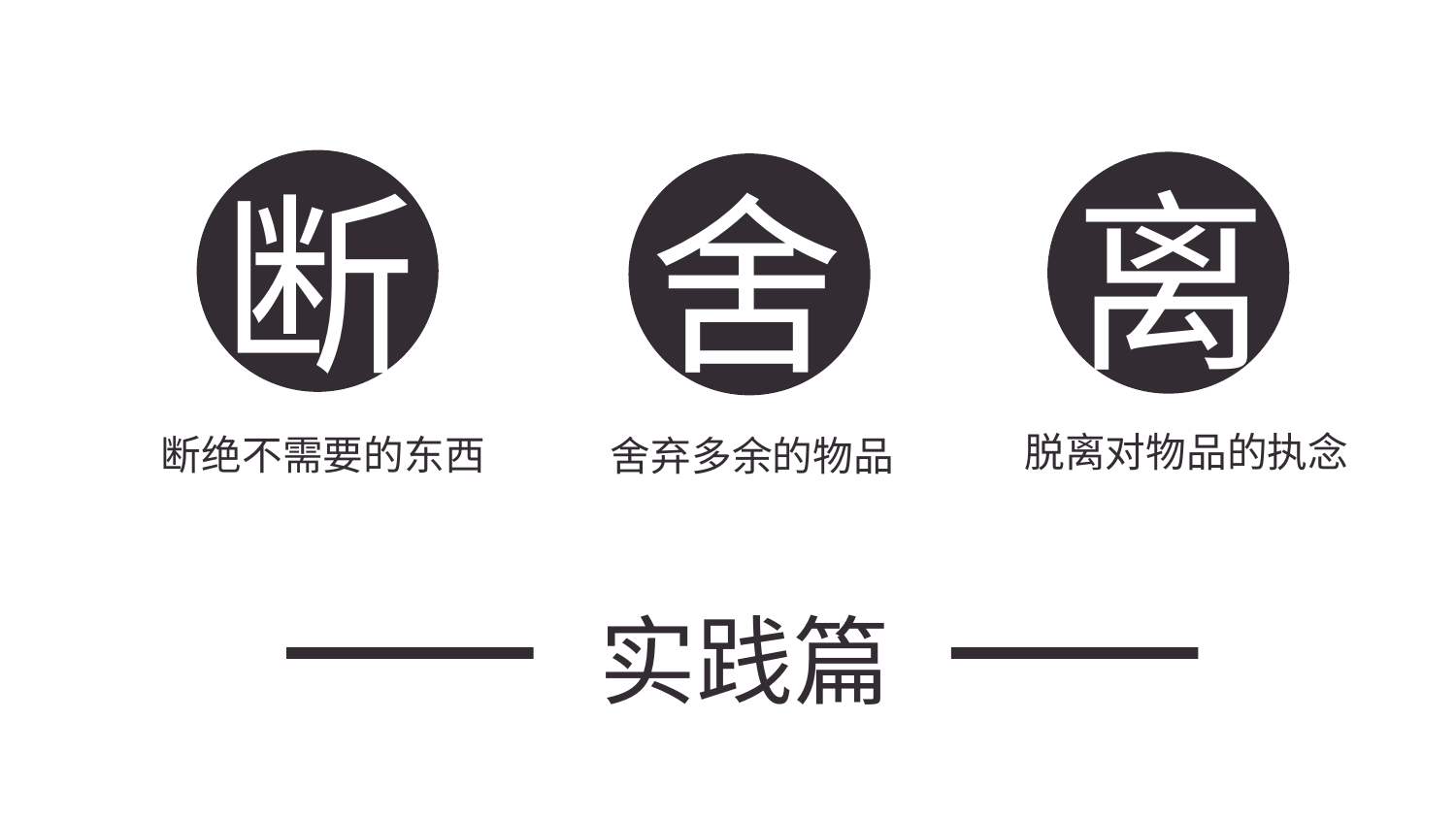

离

断
舍
脱离对物品的执念
断绝不需要的东西
舍弃多余的物品
实践篇